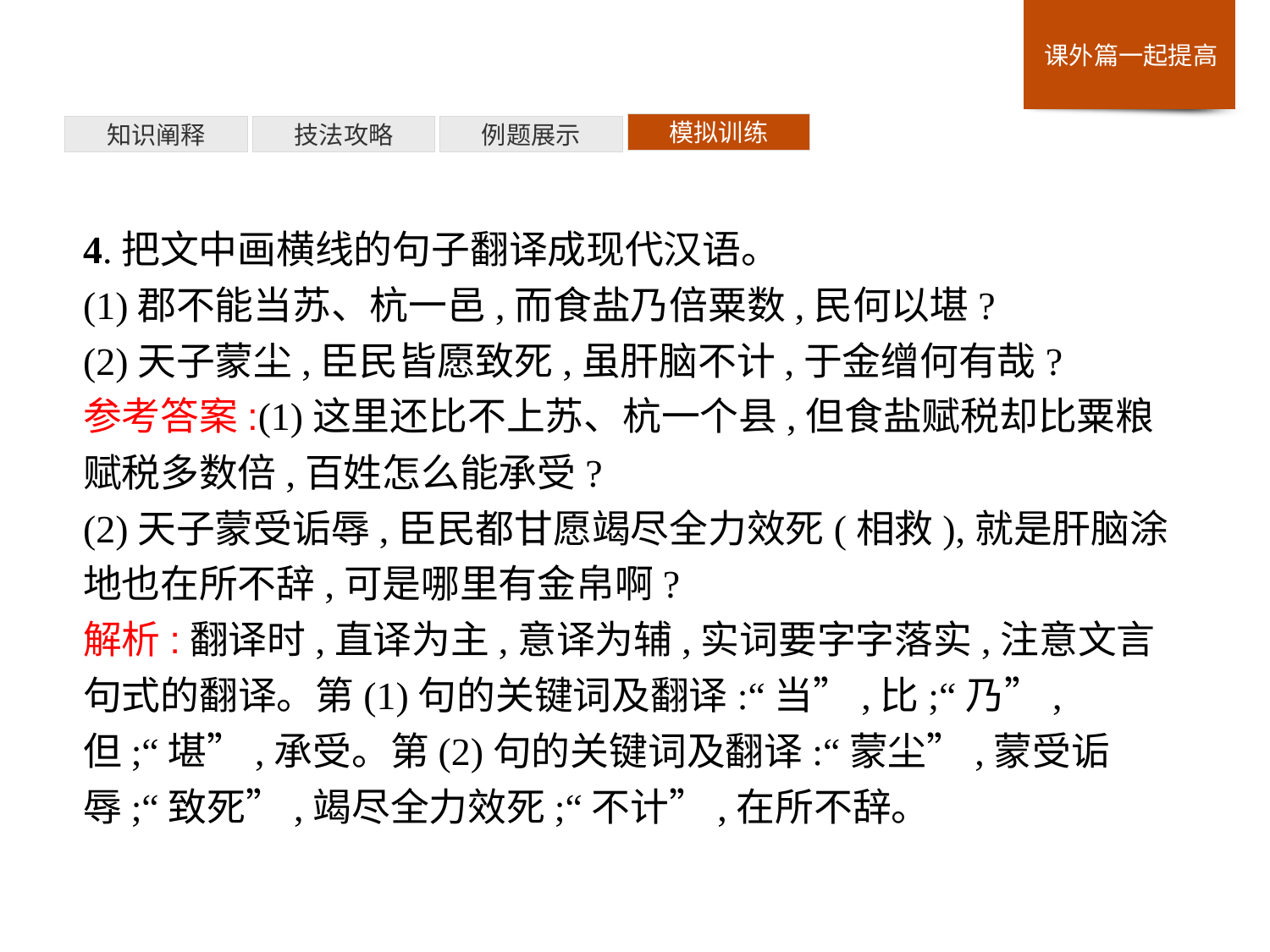

模拟训练
例题展示
技法攻略
知识阐释
4.把文中画横线的句子翻译成现代汉语。
(1)郡不能当苏、杭一邑,而食盐乃倍粟数,民何以堪?
(2)天子蒙尘,臣民皆愿致死,虽肝脑不计,于金缯何有哉?
参考答案:(1)这里还比不上苏、杭一个县,但食盐赋税却比粟粮赋税多数倍,百姓怎么能承受?
(2)天子蒙受诟辱,臣民都甘愿竭尽全力效死(相救),就是肝脑涂地也在所不辞,可是哪里有金帛啊?
解析:翻译时,直译为主,意译为辅,实词要字字落实,注意文言句式的翻译。第(1)句的关键词及翻译:“当”,比;“乃”,但;“堪”,承受。第(2)句的关键词及翻译:“蒙尘”,蒙受诟辱;“致死”,竭尽全力效死;“不计”,在所不辞。